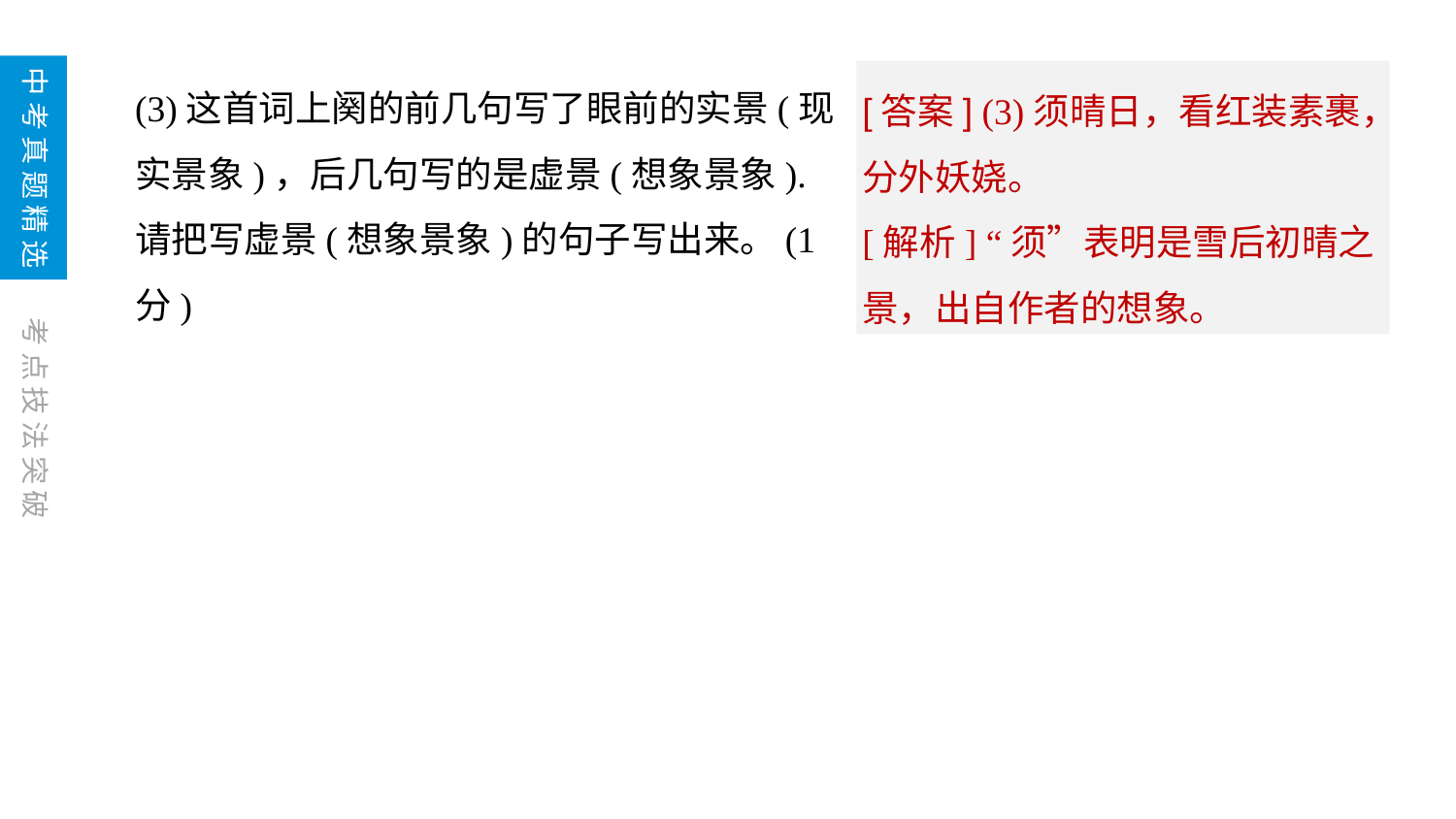

(3)这首词上阕的前几句写了眼前的实景(现实景象)，后几句写的是虚景(想象景象).请把写虚景(想象景象)的句子写出来。(1分)
[答案] (3)须晴日，看红装素裹，分外妖娆。
[解析] “须”表明是雪后初晴之景，出自作者的想象。